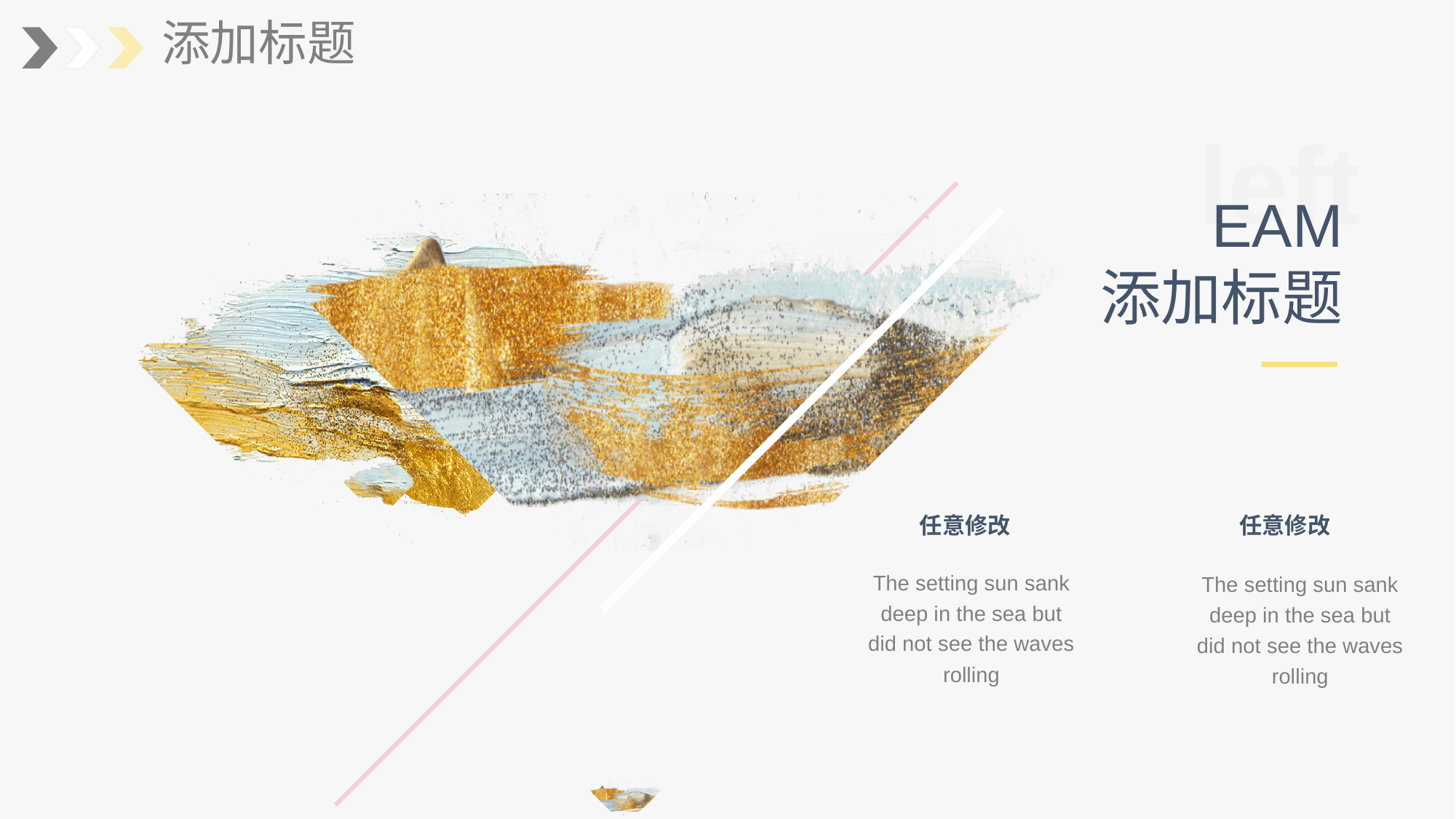

left

EAM
添加标题

任意修改
任意修改
The setting sun sank deep in the sea but did not see the waves rolling
The setting sun sank deep in the sea but did not see the waves rolling